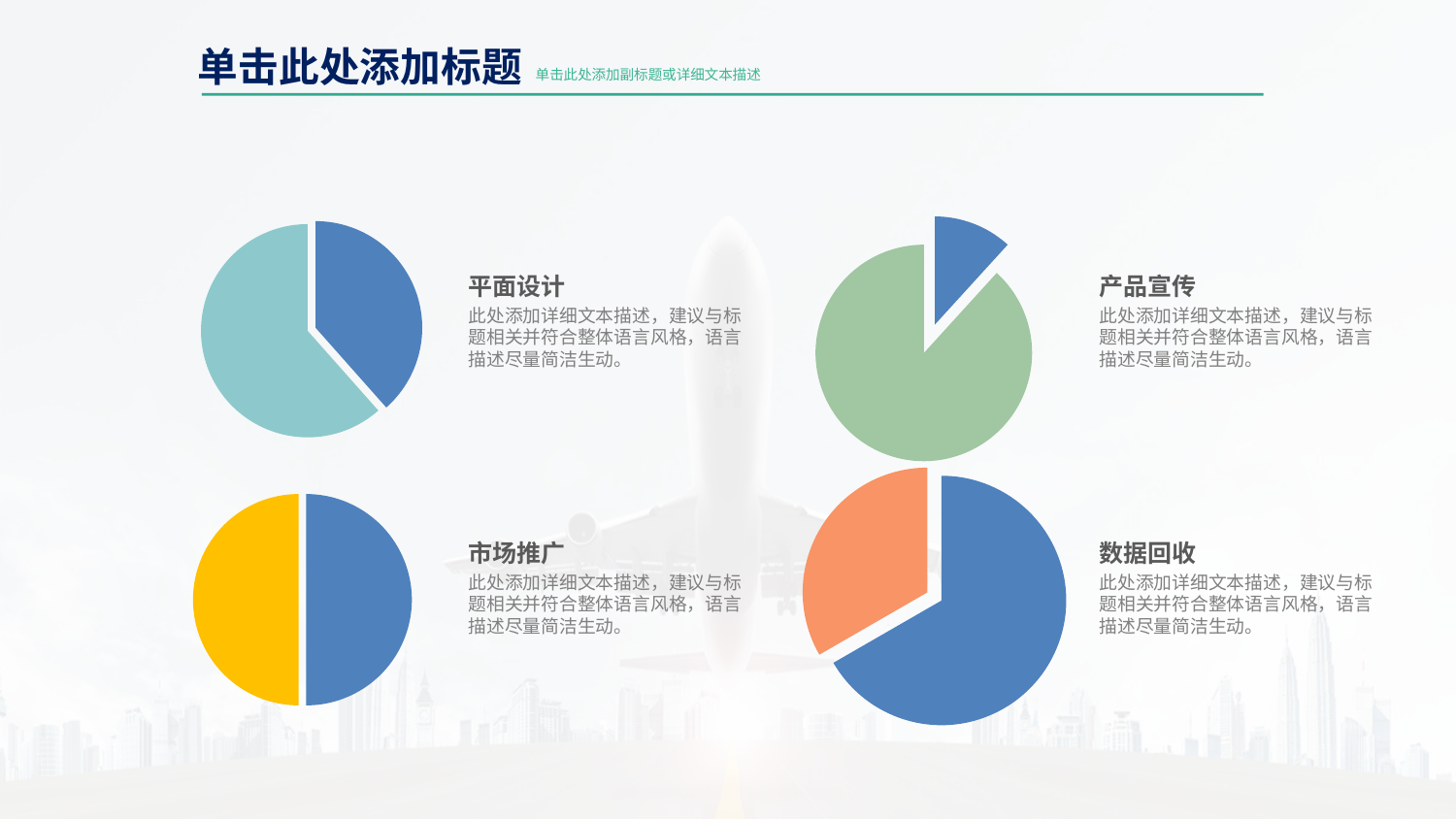

单击此处添加标题
单击此处添加副标题或详细文本描述

### Chart:

| Category | Sales |
|---|---|
| 1st Qtr | 5.0 |
| 2nd Qtr | 8.0 |

### Chart:

| Category | Sales |
|---|---|
| 1st Qtr | 2.0 |
| 2nd Qtr | 15.0 |
平面设计
此处添加详细文本描述，建议与标题相关并符合整体语言风格，语言描述尽量简洁生动。
产品宣传
此处添加详细文本描述，建议与标题相关并符合整体语言风格，语言描述尽量简洁生动。

### Chart:

| Category | Sales |
|---|---|
| 1st Qtr | 5.0 |
| 2nd Qtr | 5.0 |

### Chart:

| Category | Sales |
|---|---|
| 1st Qtr | 16.0 |
| 2nd Qtr | 8.0 |
市场推广
此处添加详细文本描述，建议与标题相关并符合整体语言风格，语言描述尽量简洁生动。
数据回收
此处添加详细文本描述，建议与标题相关并符合整体语言风格，语言描述尽量简洁生动。